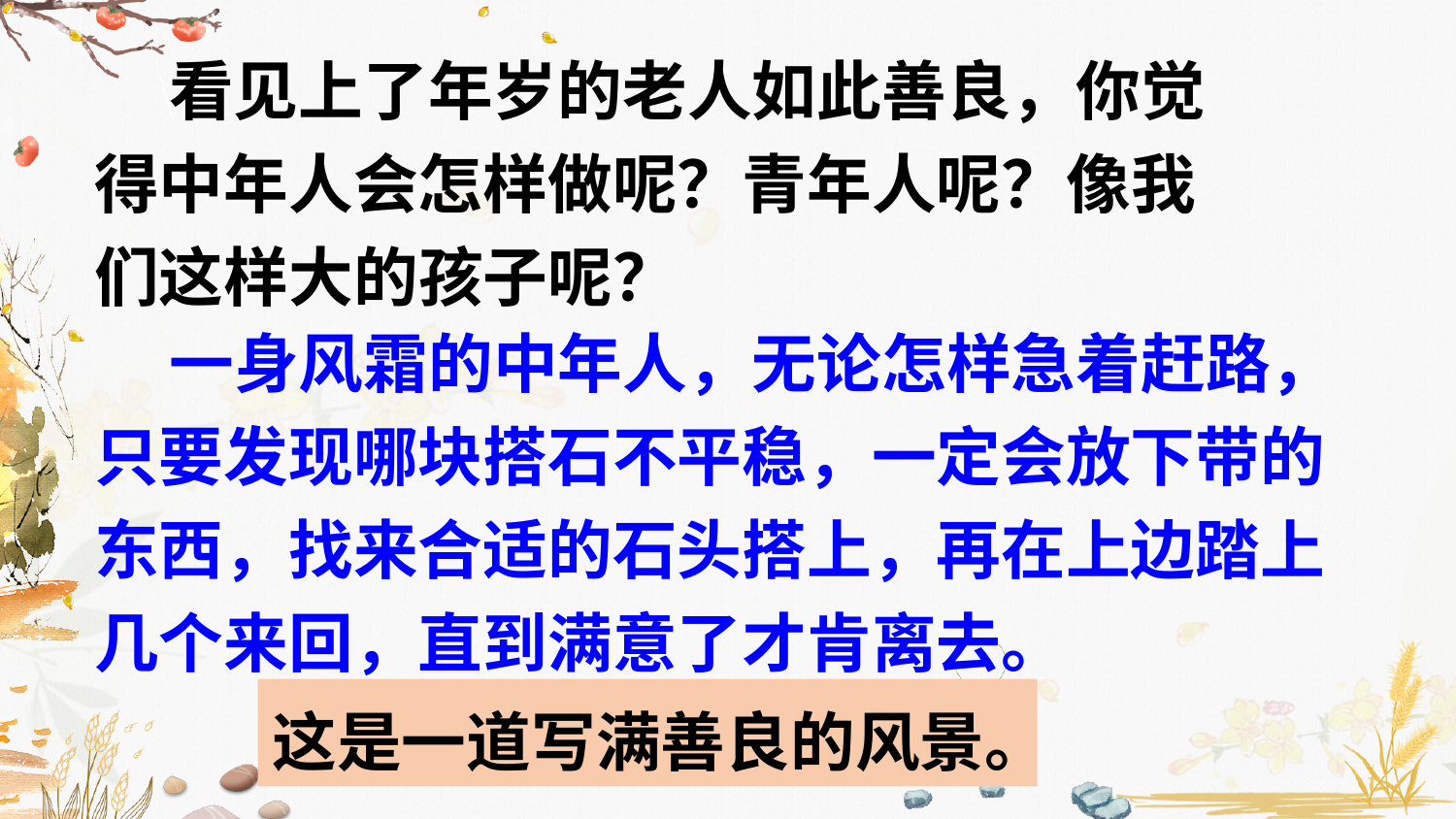

看见上了年岁的老人如此善良，你觉得中年人会怎样做呢？青年人呢？像我们这样大的孩子呢？
    一身风霜的中年人，无论怎样急着赶路，只要发现哪块搭石不平稳，一定会放下带的东西，找来合适的石头搭上，再在上边踏上几个来回，直到满意了才肯离去。
这是一道写满善良的风景。